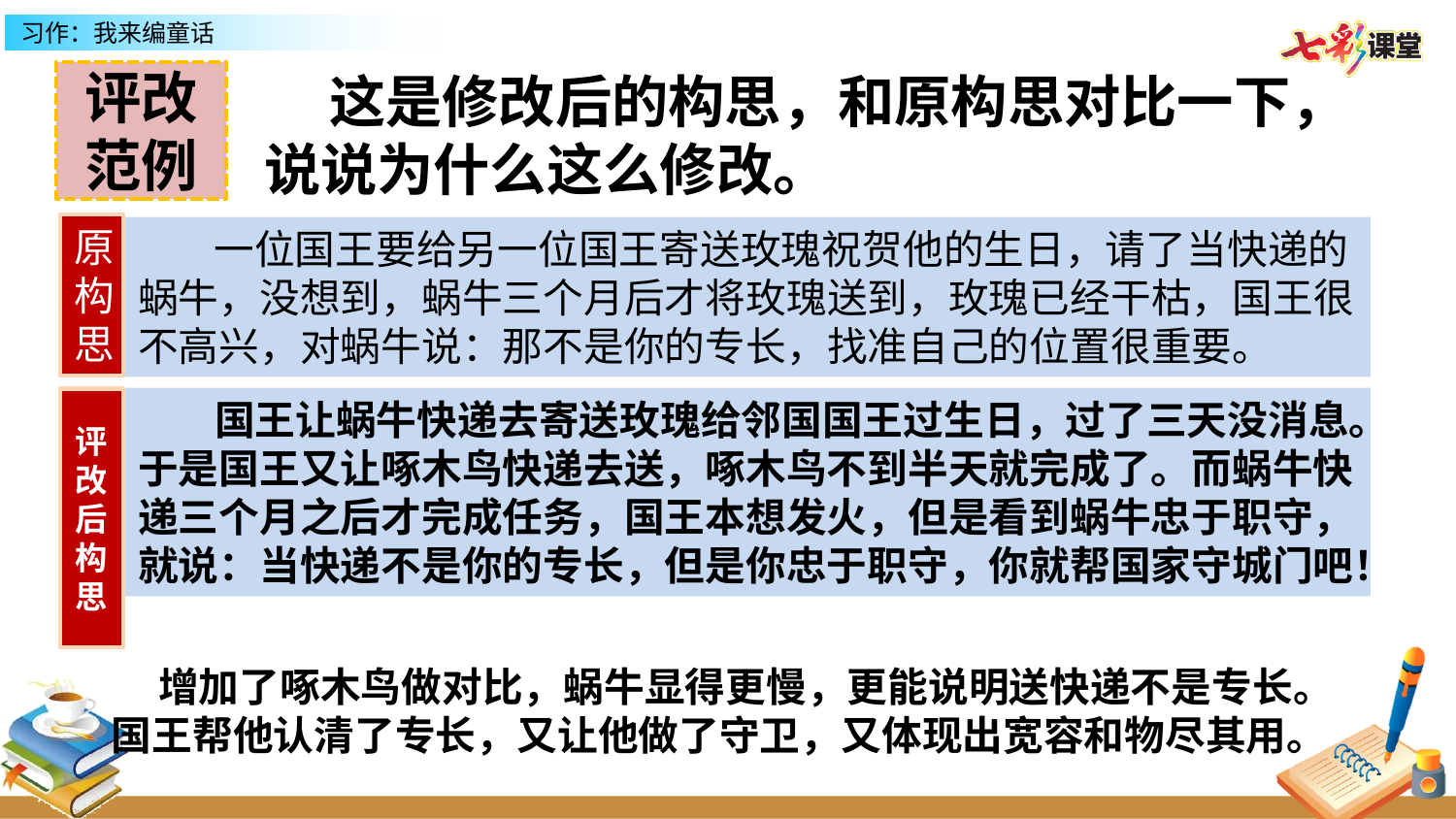

这是修改后的构思，和原构思对比一下，说说为什么这么修改。
评改范例
原构思
  一位国王要给另一位国王寄送玫瑰祝贺他的生日，请了当快递的蜗牛，没想到，蜗牛三个月后才将玫瑰送到，玫瑰已经干枯，国王很不高兴，对蜗牛说：那不是你的专长，找准自己的位置很重要。
  国王让蜗牛快递去寄送玫瑰给邻国国王过生日，过了三天没消息。于是国王又让啄木鸟快递去送，啄木鸟不到半天就完成了。而蜗牛快递三个月之后才完成任务，国王本想发火，但是看到蜗牛忠于职守，就说：当快递不是你的专长，但是你忠于职守，你就帮国家守城门吧！
评改后构思
    增加了啄木鸟做对比，蜗牛显得更慢，更能说明送快递不是专长。国王帮他认清了专长，又让他做了守卫，又体现出宽容和物尽其用。